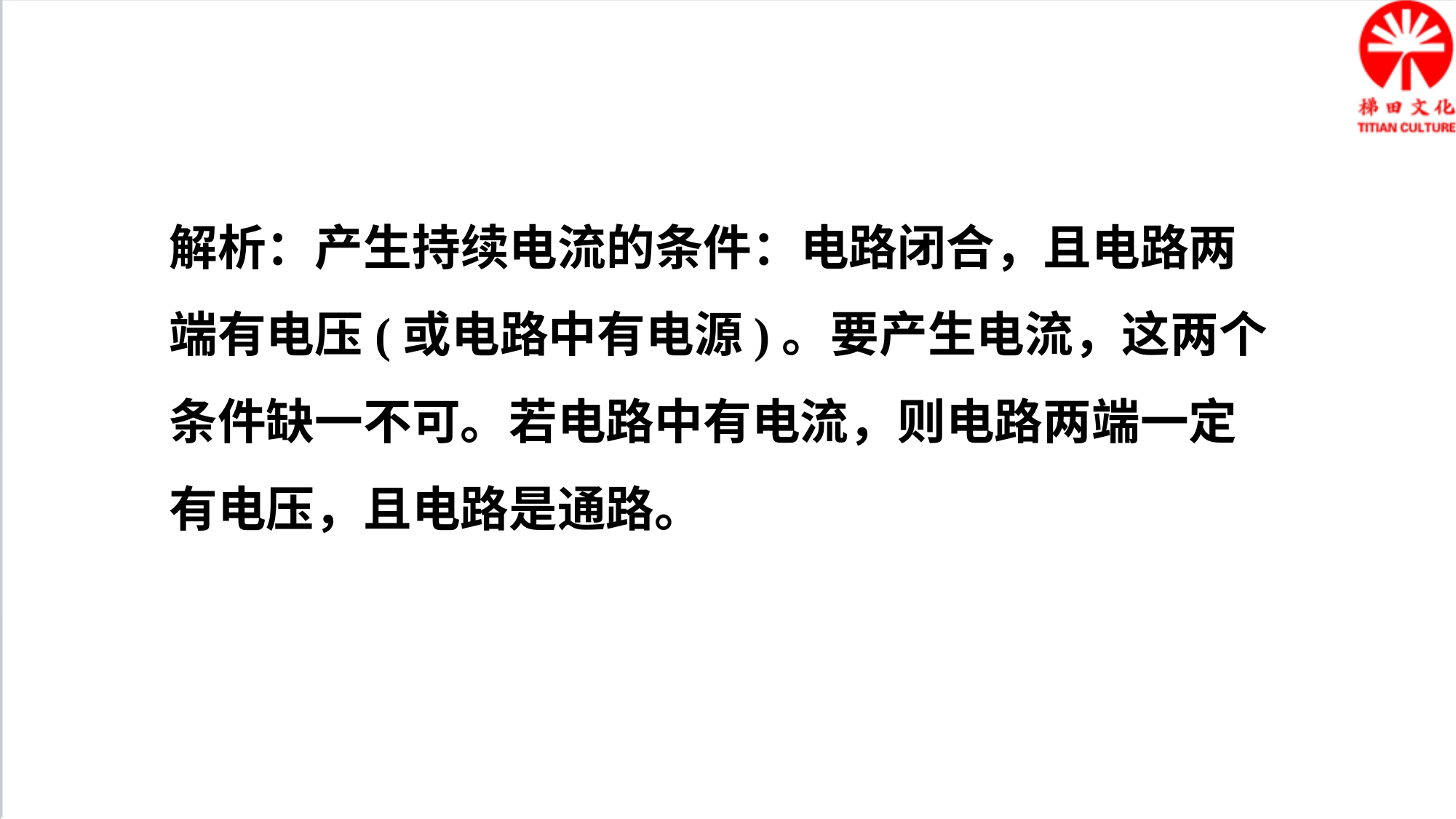

解析：产生持续电流的条件：电路闭合，且电路两端有电压(或电路中有电源)。要产生电流，这两个条件缺一不可。若电路中有电流，则电路两端一定有电压，且电路是通路。